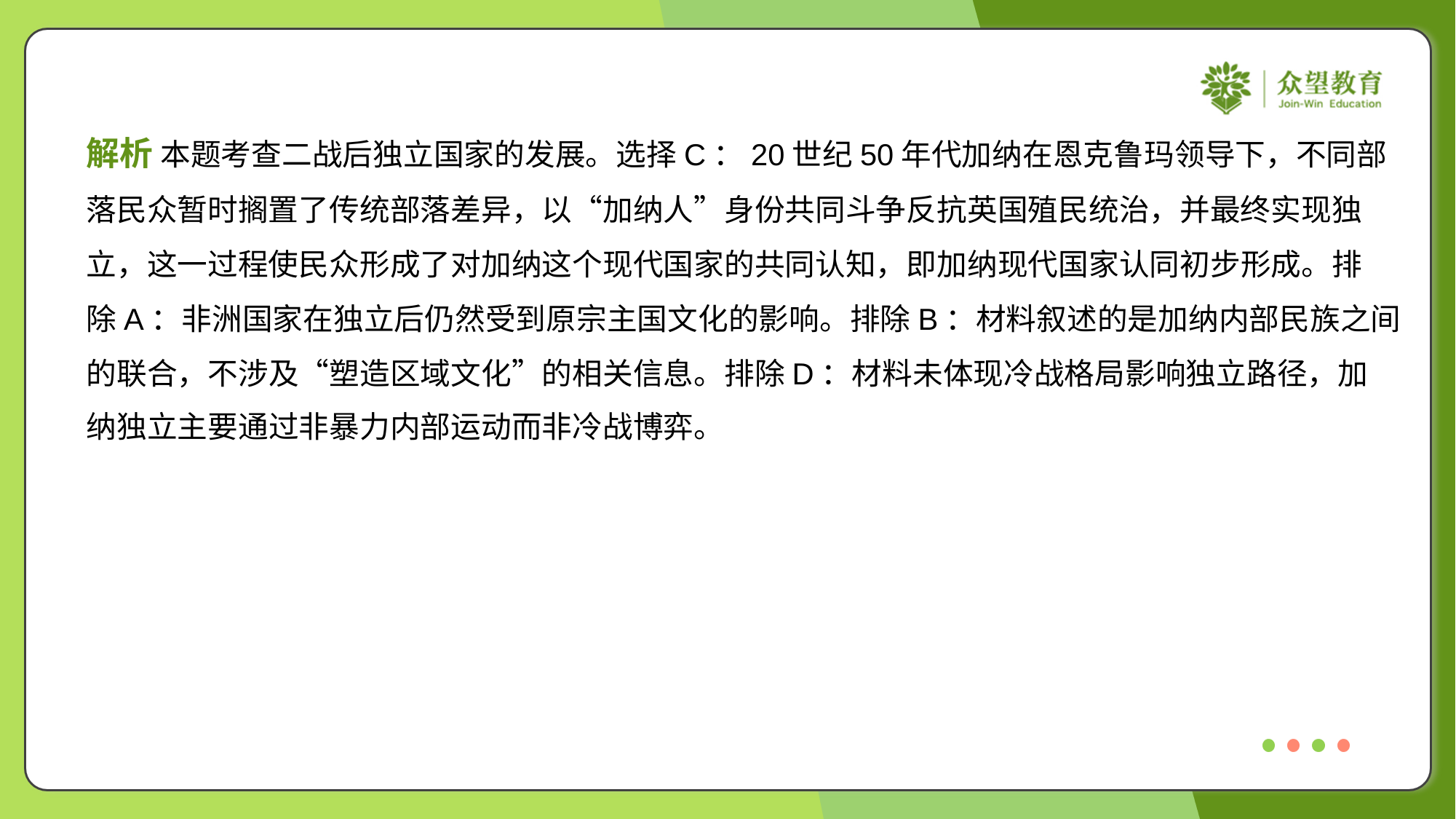

解析 本题考查二战后独立国家的发展。选择C：20世纪50年代加纳在恩克鲁玛领导下，不同部
落民众暂时搁置了传统部落差异，以“加纳人”身份共同斗争反抗英国殖民统治，并最终实现独
立，这一过程使民众形成了对加纳这个现代国家的共同认知，即加纳现代国家认同初步形成。排
除A：非洲国家在独立后仍然受到原宗主国文化的影响。排除B：材料叙述的是加纳内部民族之间
的联合，不涉及“塑造区域文化”的相关信息。排除D：材料未体现冷战格局影响独立路径，加
纳独立主要通过非暴力内部运动而非冷战博弈。